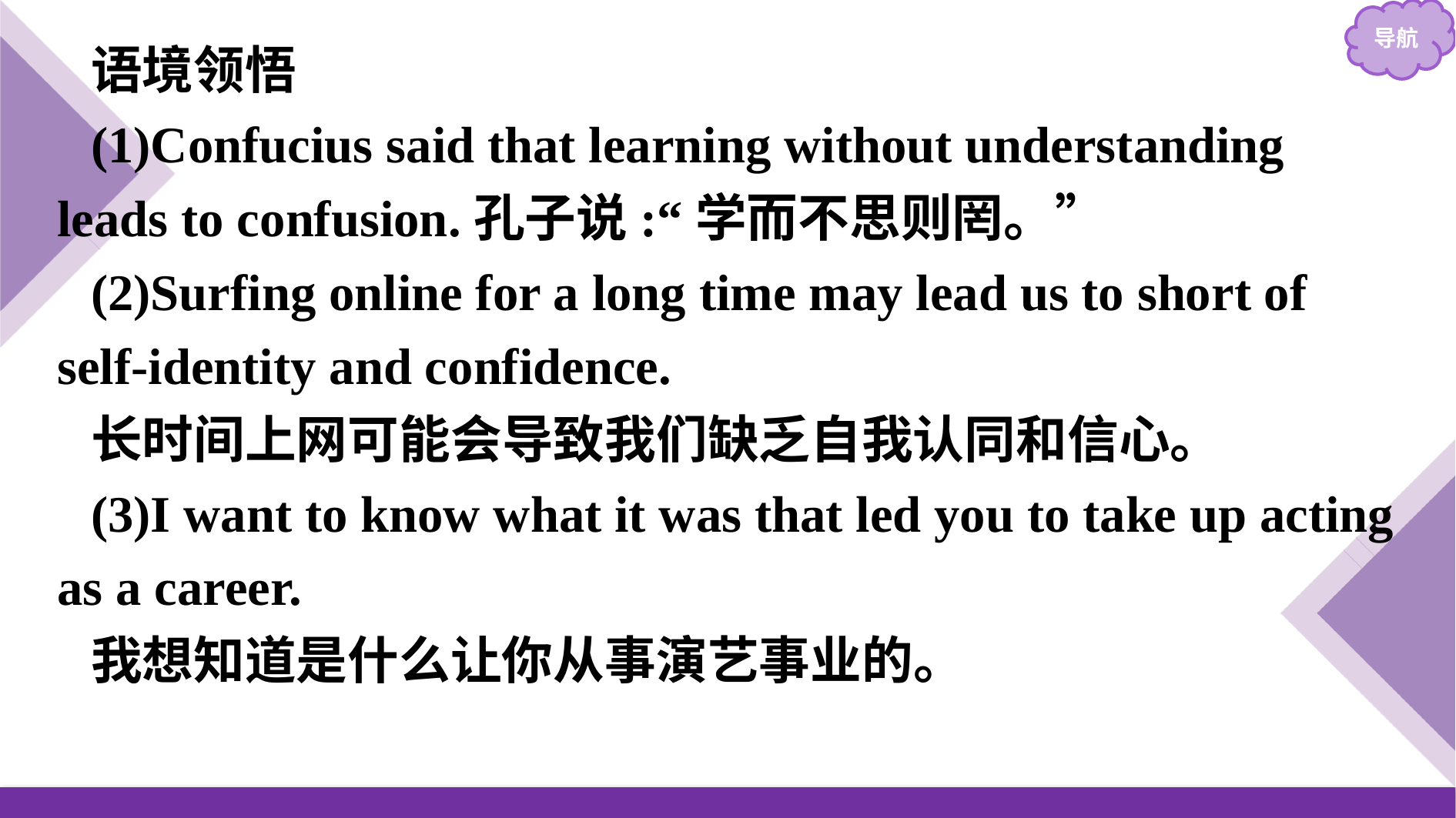

语境领悟
(1)Confucius said that learning without understanding leads to confusion.孔子说:“学而不思则罔。”
(2)Surfing online for a long time may lead us to short of self-identity and confidence.
长时间上网可能会导致我们缺乏自我认同和信心。
(3)I want to know what it was that led you to take up acting as a career.
我想知道是什么让你从事演艺事业的。